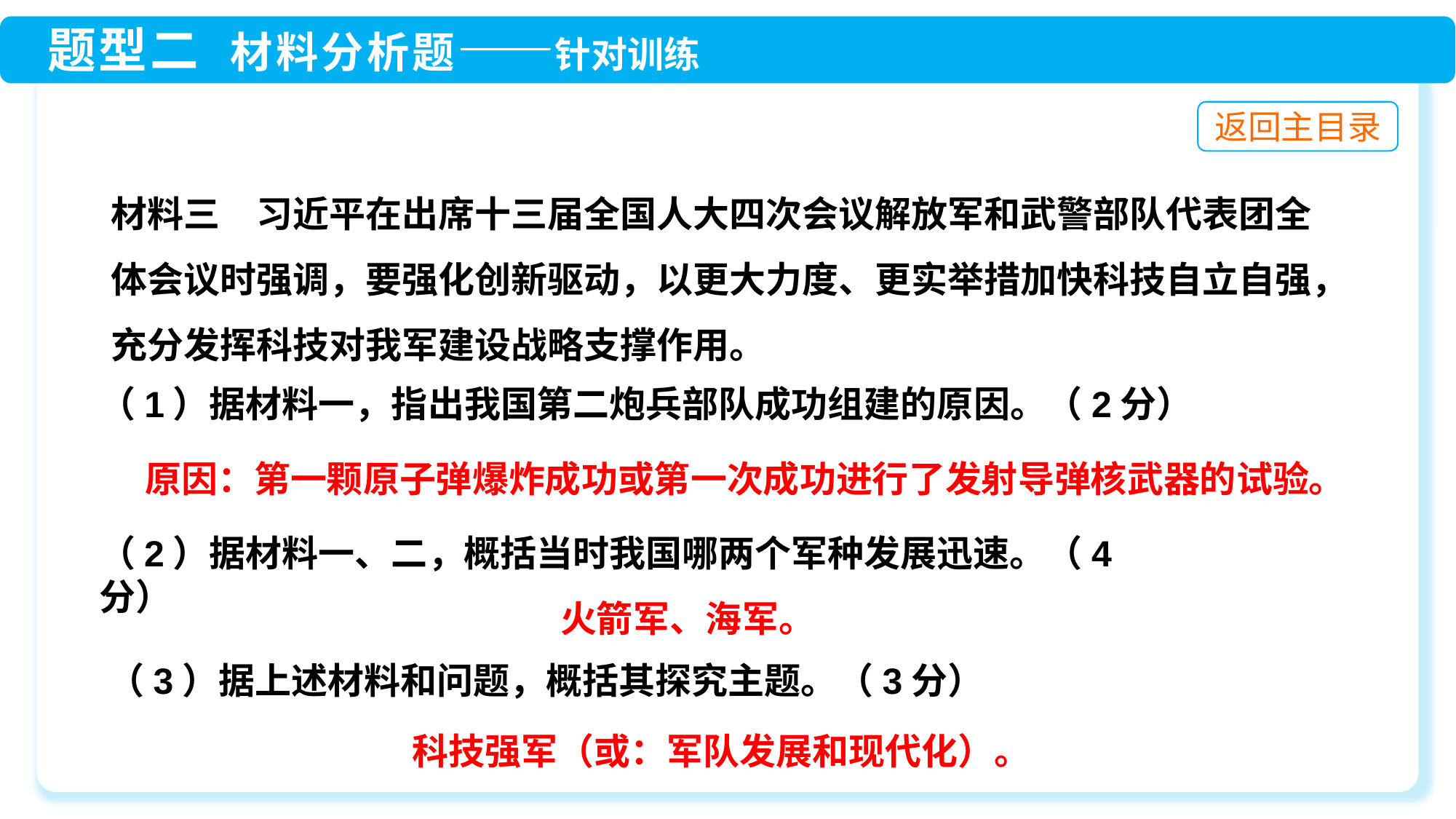

材料三　习近平在出席十三届全国人大四次会议解放军和武警部队代表团全体会议时强调，要强化创新驱动，以更大力度、更实举措加快科技自立自强，充分发挥科技对我军建设战略支撑作用。
（1）据材料一，指出我国第二炮兵部队成功组建的原因。（2分）
原因：第一颗原子弹爆炸成功或第一次成功进行了发射导弹核武器的试验。
（2）据材料一、二，概括当时我国哪两个军种发展迅速。（4分）
火箭军、海军。
（3）据上述材料和问题，概括其探究主题。（3分）
科技强军（或：军队发展和现代化）。